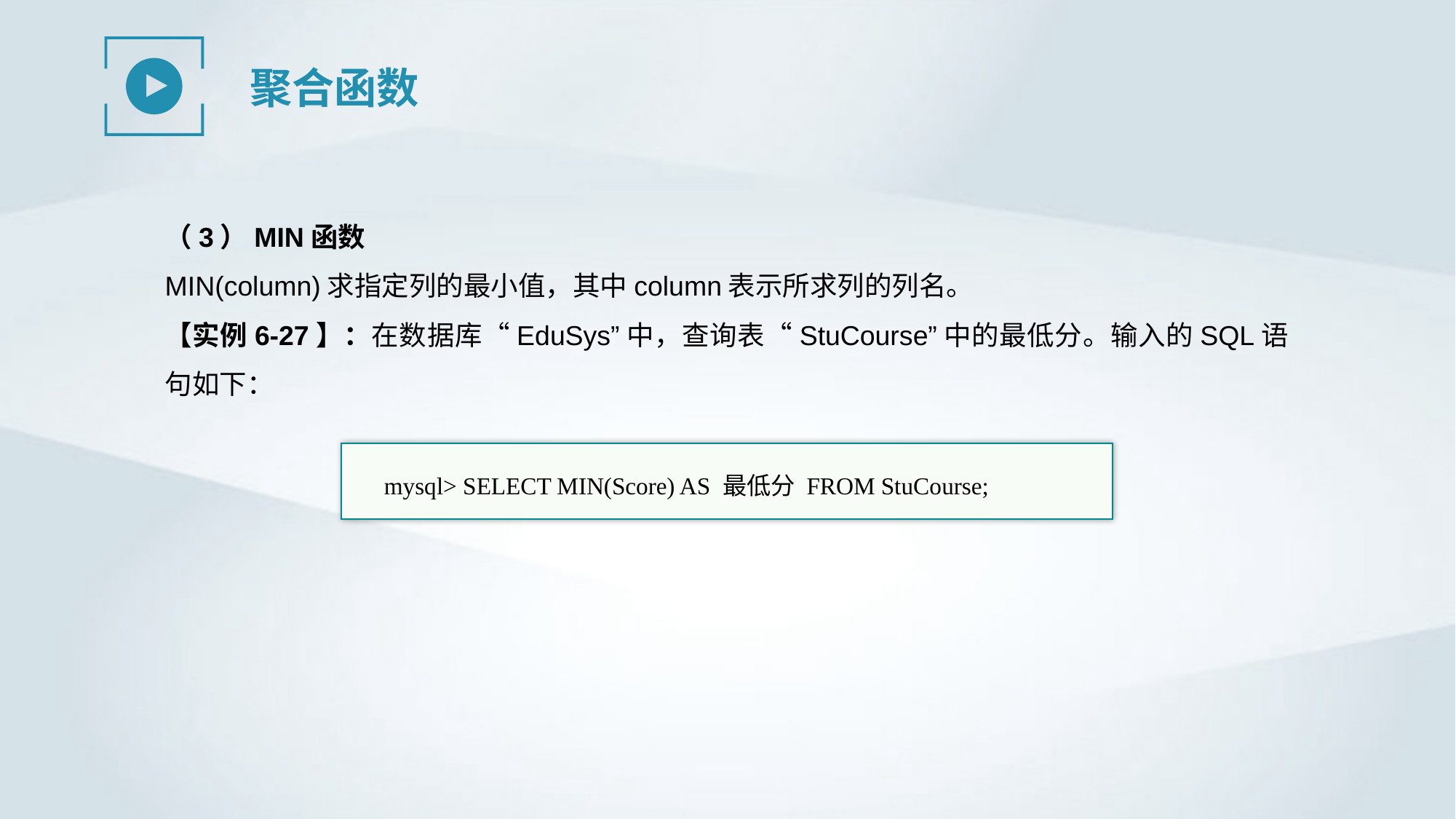

聚合函数
（3）MIN函数
MIN(column)求指定列的最小值，其中column表示所求列的列名。
【实例6-27】：在数据库“EduSys”中，查询表“StuCourse”中的最低分。输入的SQL语句如下：
mysql> SELECT MIN(Score) AS 最低分 FROM StuCourse;